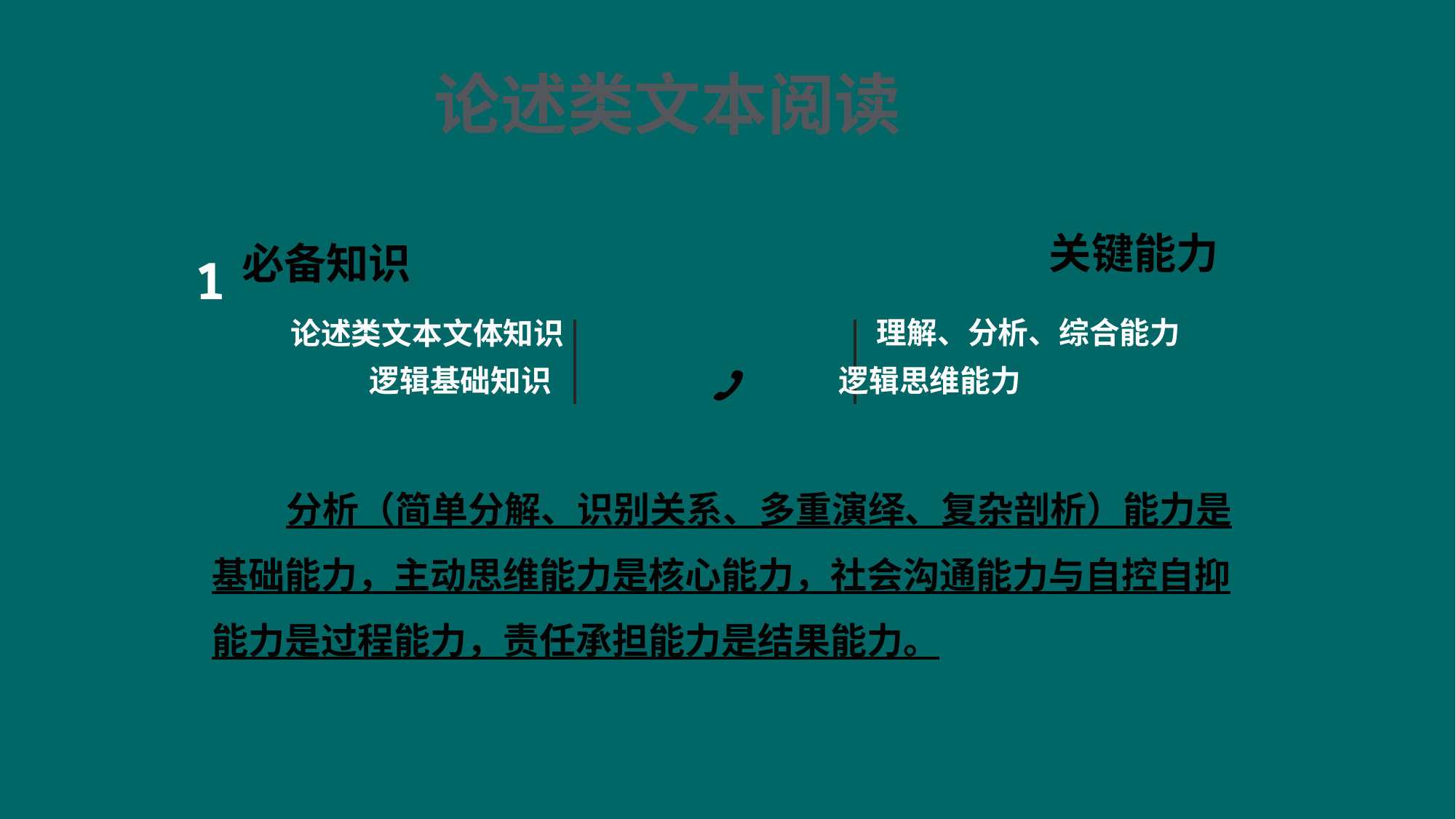

论述类文本阅读
关键能力
理解、分析、综合能力

必备知识
论述类文本文体知识
1
     逻辑思维能力
逻辑基础知识

        分析（简单分解、识别关系、多重演绎、复杂剖析）能力是基础能力，主动思维能力是核心能力，社会沟通能力与自控自抑能力是过程能力，责任承担能力是结果能力。